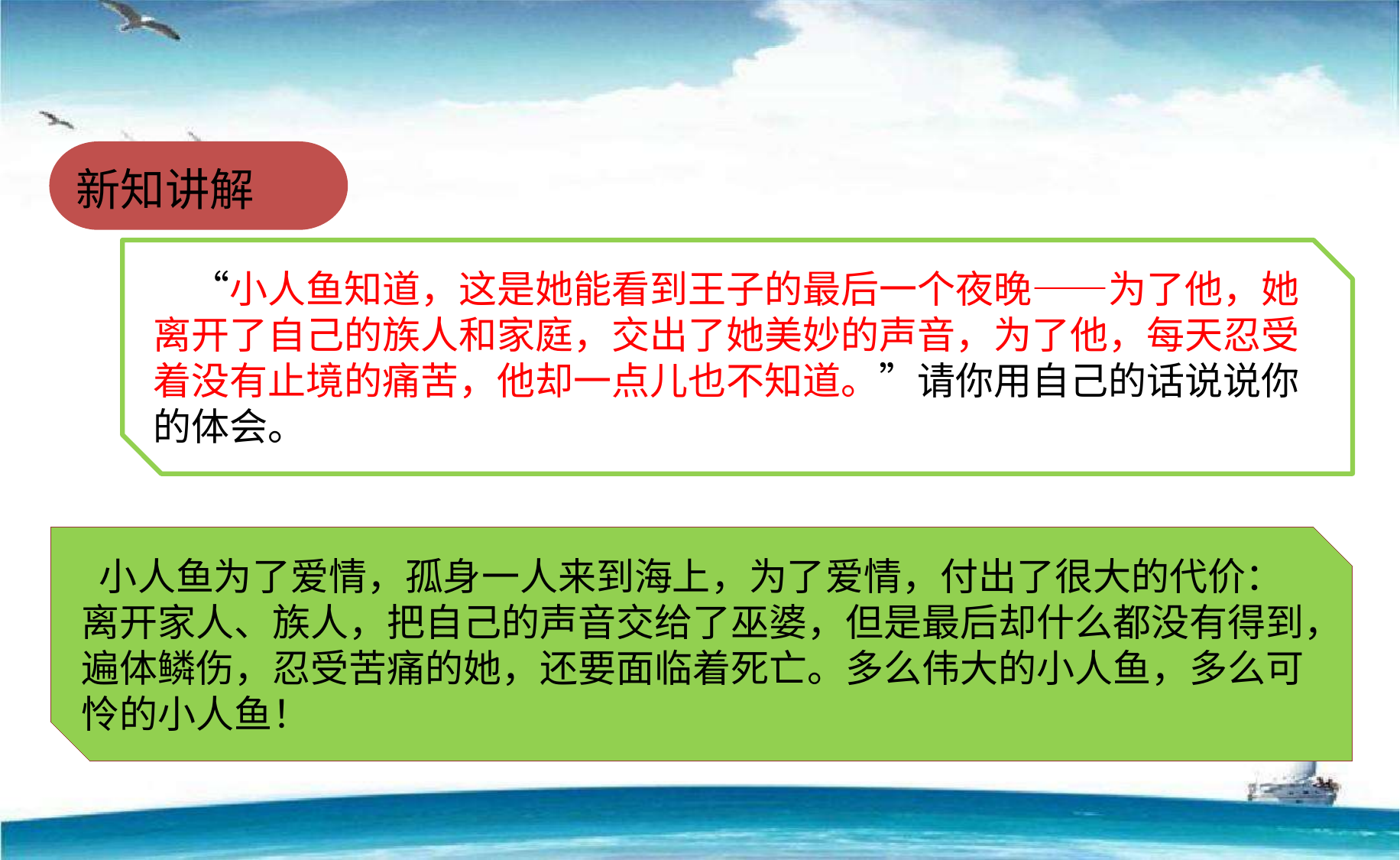

新知讲解
　“小人鱼知道，这是她能看到王子的最后一个夜晚——为了他，她离开了自己的族人和家庭，交出了她美妙的声音，为了他，每天忍受着没有止境的痛苦，他却一点儿也不知道。”请你用自己的话说说你的体会。
 小人鱼为了爱情，孤身一人来到海上，为了爱情，付出了很大的代价：离开家人、族人，把自己的声音交给了巫婆，但是最后却什么都没有得到，遍体鳞伤，忍受苦痛的她，还要面临着死亡。多么伟大的小人鱼，多么可怜的小人鱼！